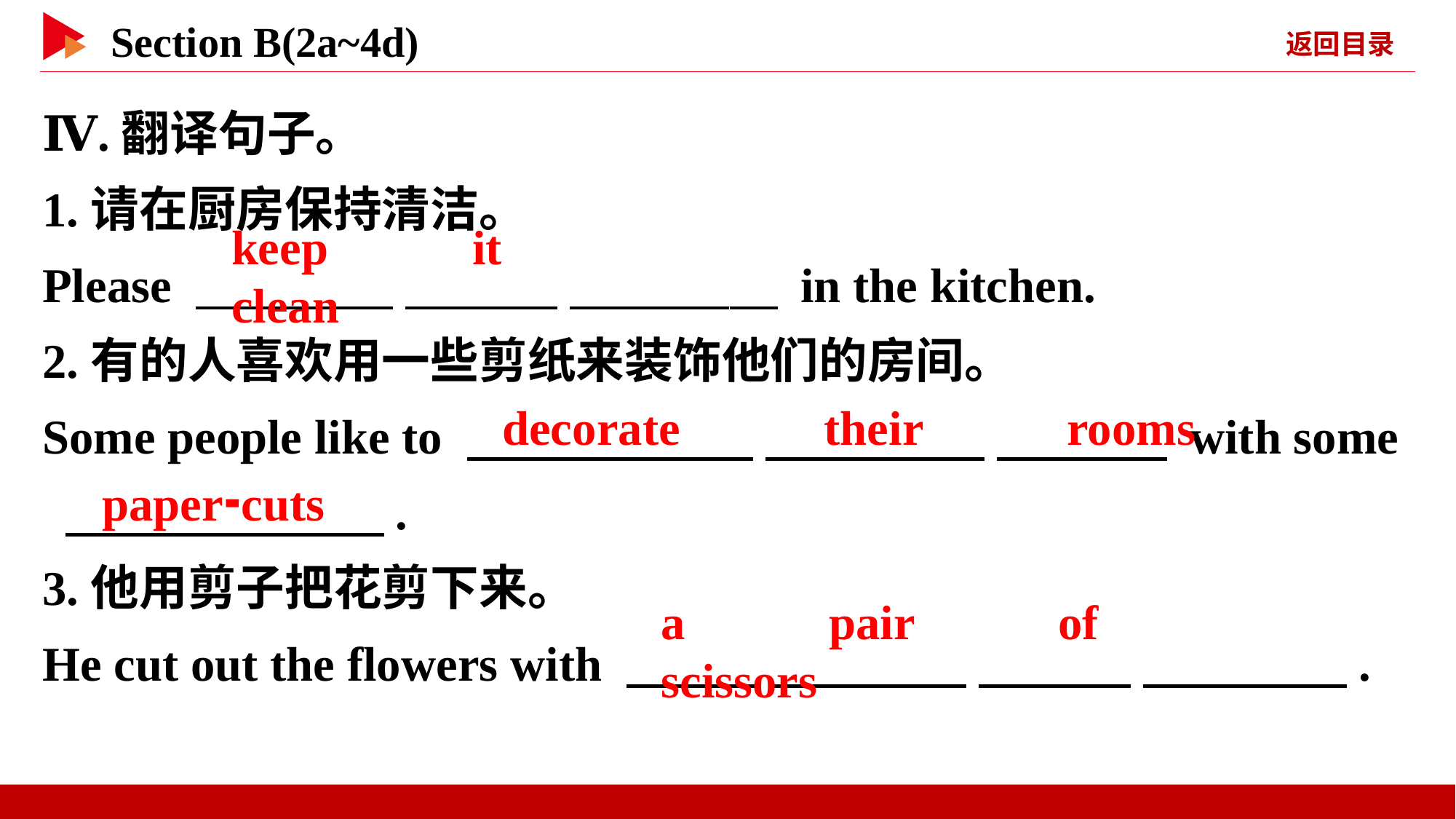

Ⅳ.翻译句子。
1.请在厨房保持清洁。
Please 　         　 　     　 　          　 in the kitchen.
2.有的人喜欢用一些剪纸来装饰他们的房间。
Some people like to 　                 　 　           　 　            with some
 　                    　.
3.他用剪子把花剪下来。
He cut out the flowers with 　   　 　         　 　     　 　              .
keep 　 　it 　 　clean
decorate 　 　their 　 　rooms
paper⁃cuts
a 　 　pair 　 　of 　 　scissors